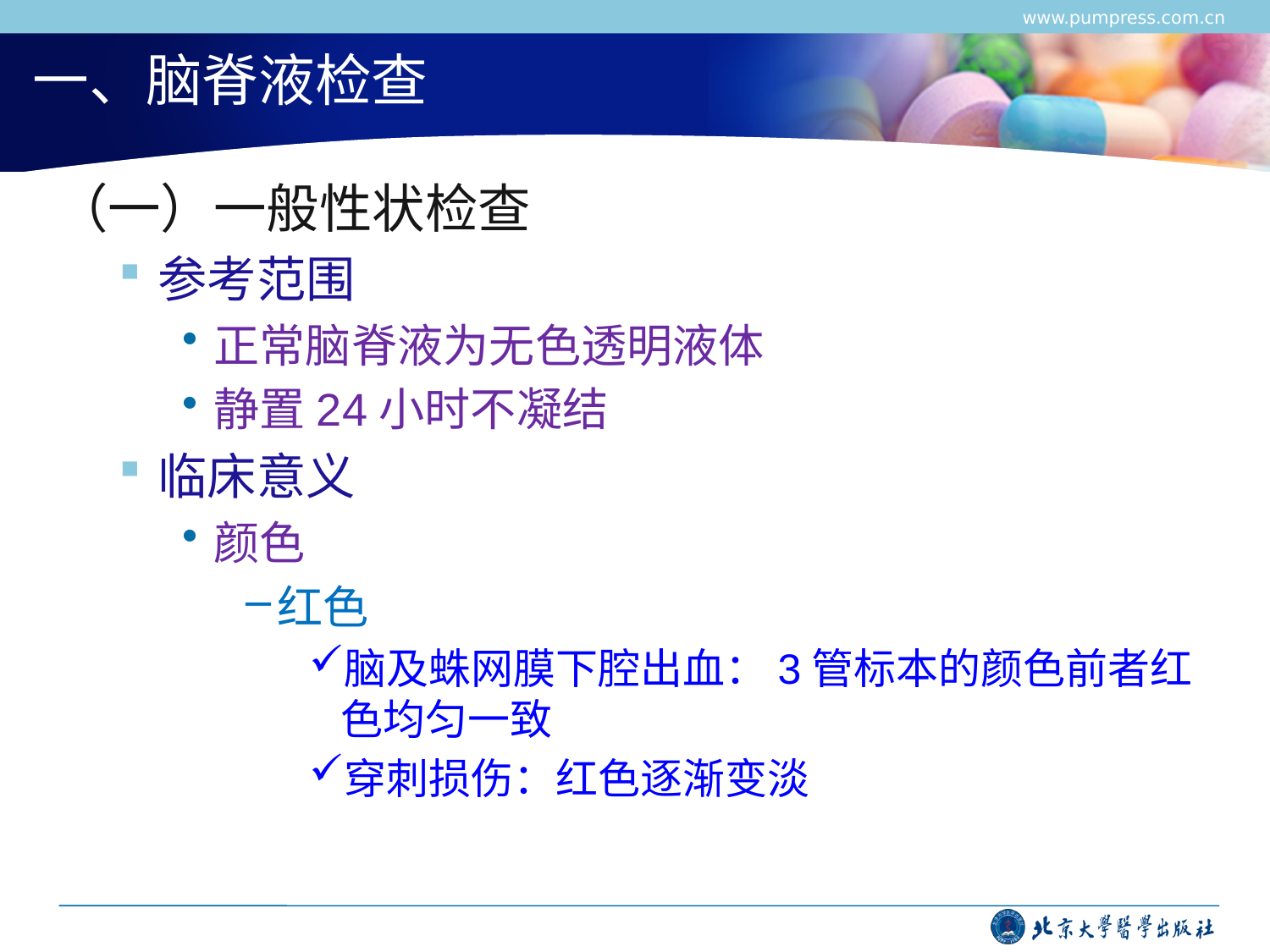

www.pumpress.com.cn
# 一、脑脊液检查
（一）一般性状检查
参考范围
正常脑脊液为无色透明液体
静置24小时不凝结
临床意义
颜色
红色
脑及蛛网膜下腔出血：3管标本的颜色前者红色均匀一致
穿刺损伤：红色逐渐变淡